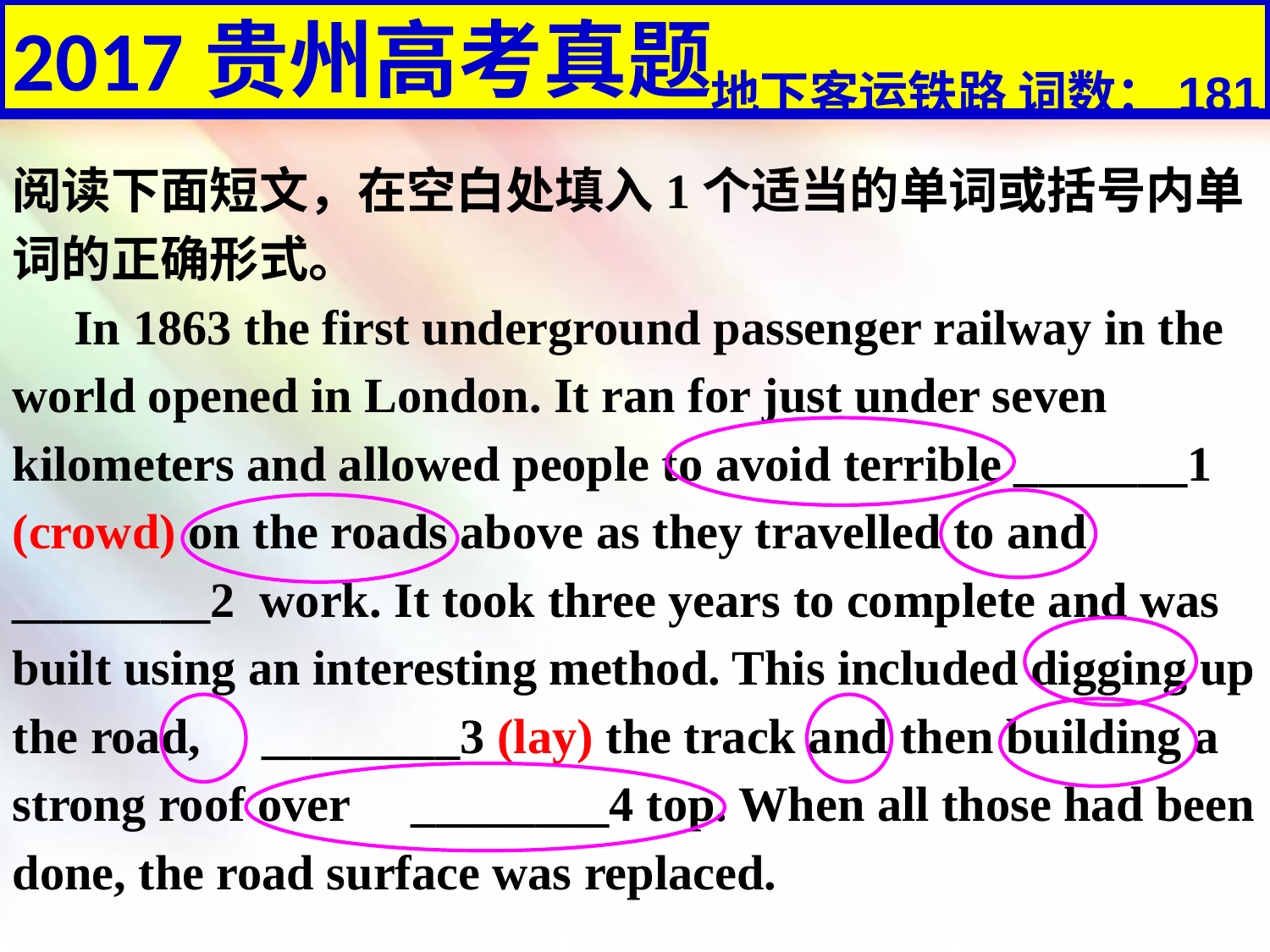

2017贵州高考真题
地下客运铁路 词数：181
阅读下面短文，在空白处填入1个适当的单词或括号内单词的正确形式。
     In 1863 the first underground passenger railway in the world opened in London. It ran for just under seven kilometers and allowed people to avoid terrible _______1    (crowd) on the roads above as they travelled to and     ________2  work. It took three years to complete and was built using an interesting method. This included digging up the road,     ________3 (lay) the track and then building a strong roof over     ________4 top. When all those had been done, the road surface was replaced.